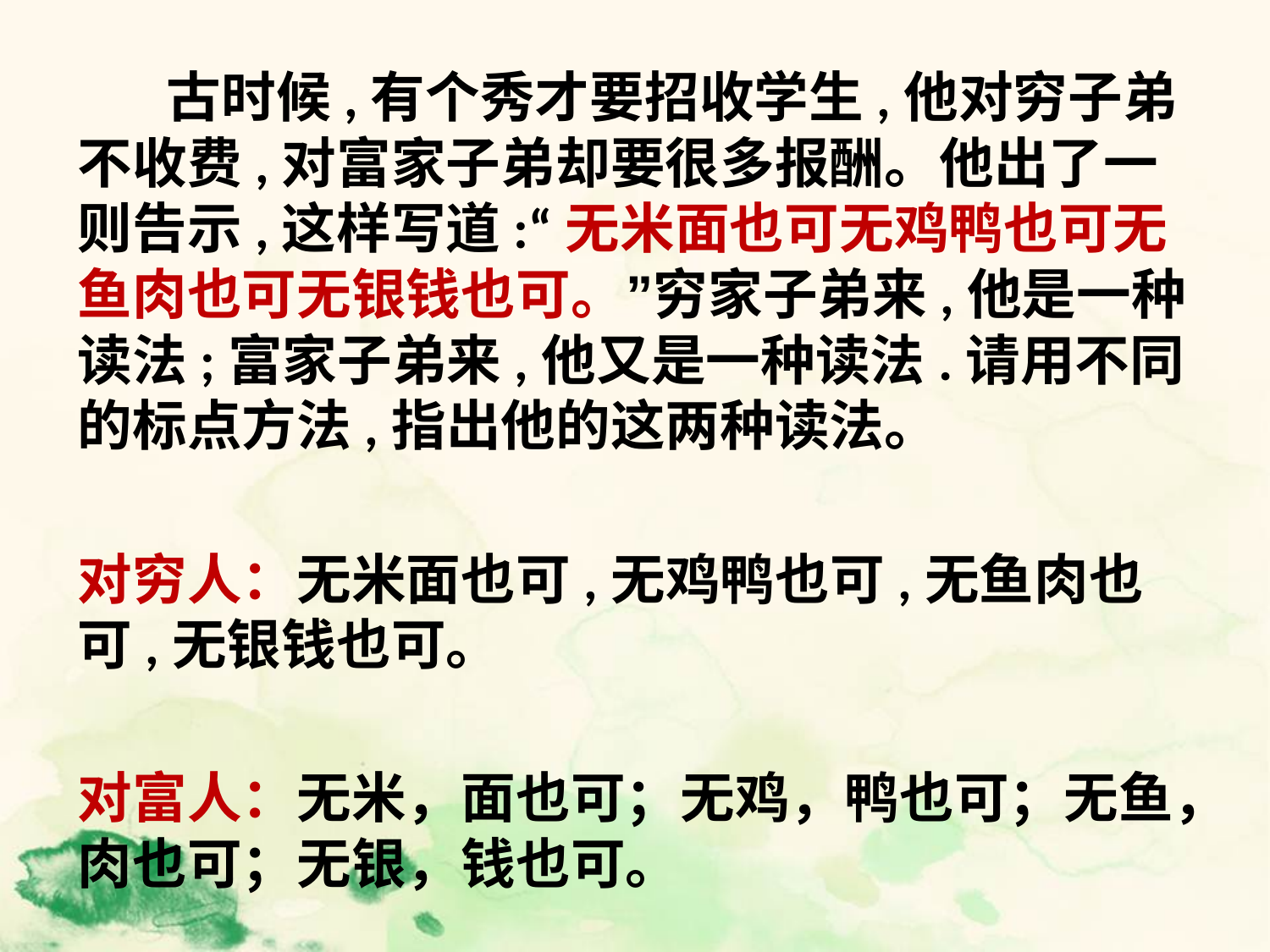

古时候,有个秀才要招收学生,他对穷子弟不收费,对富家子弟却要很多报酬。他出了一则告示,这样写道:“无米面也可无鸡鸭也可无鱼肉也可无银钱也可。”穷家子弟来,他是一种读法;富家子弟来,他又是一种读法.请用不同的标点方法,指出他的这两种读法。

对穷人：无米面也可,无鸡鸭也可,无鱼肉也可,无银钱也可。

对富人：无米，面也可；无鸡，鸭也可；无鱼，肉也可；无银，钱也可。